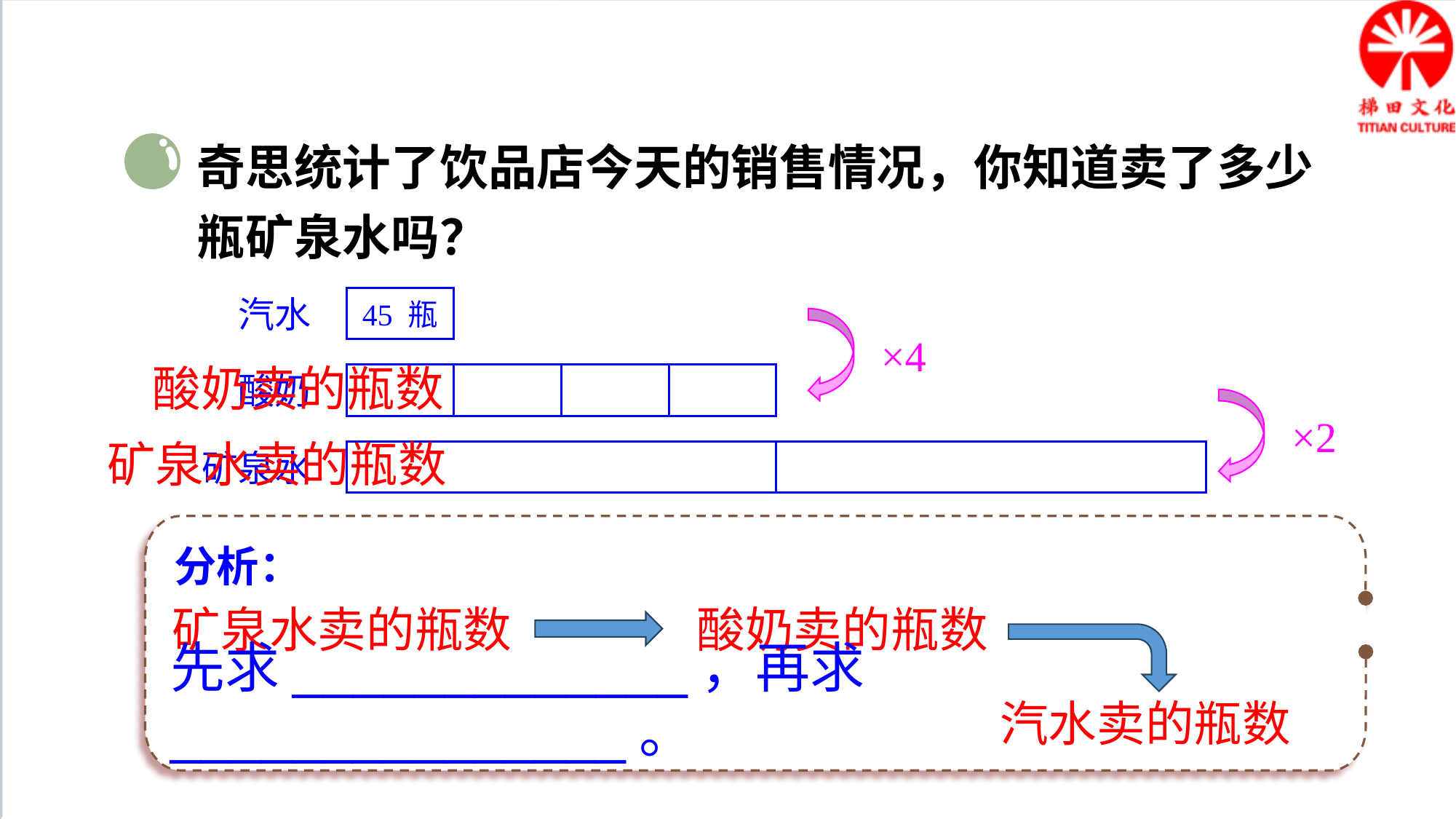

奇思统计了饮品店今天的销售情况，你知道卖了多少瓶矿泉水吗？

汽水
45 瓶

×4
酸奶卖的瓶数
酸奶

×2
矿泉水卖的瓶数
矿泉水

分析：

矿泉水卖的瓶数
酸奶卖的瓶数

先求_____________，再求_______________。
汽水卖的瓶数